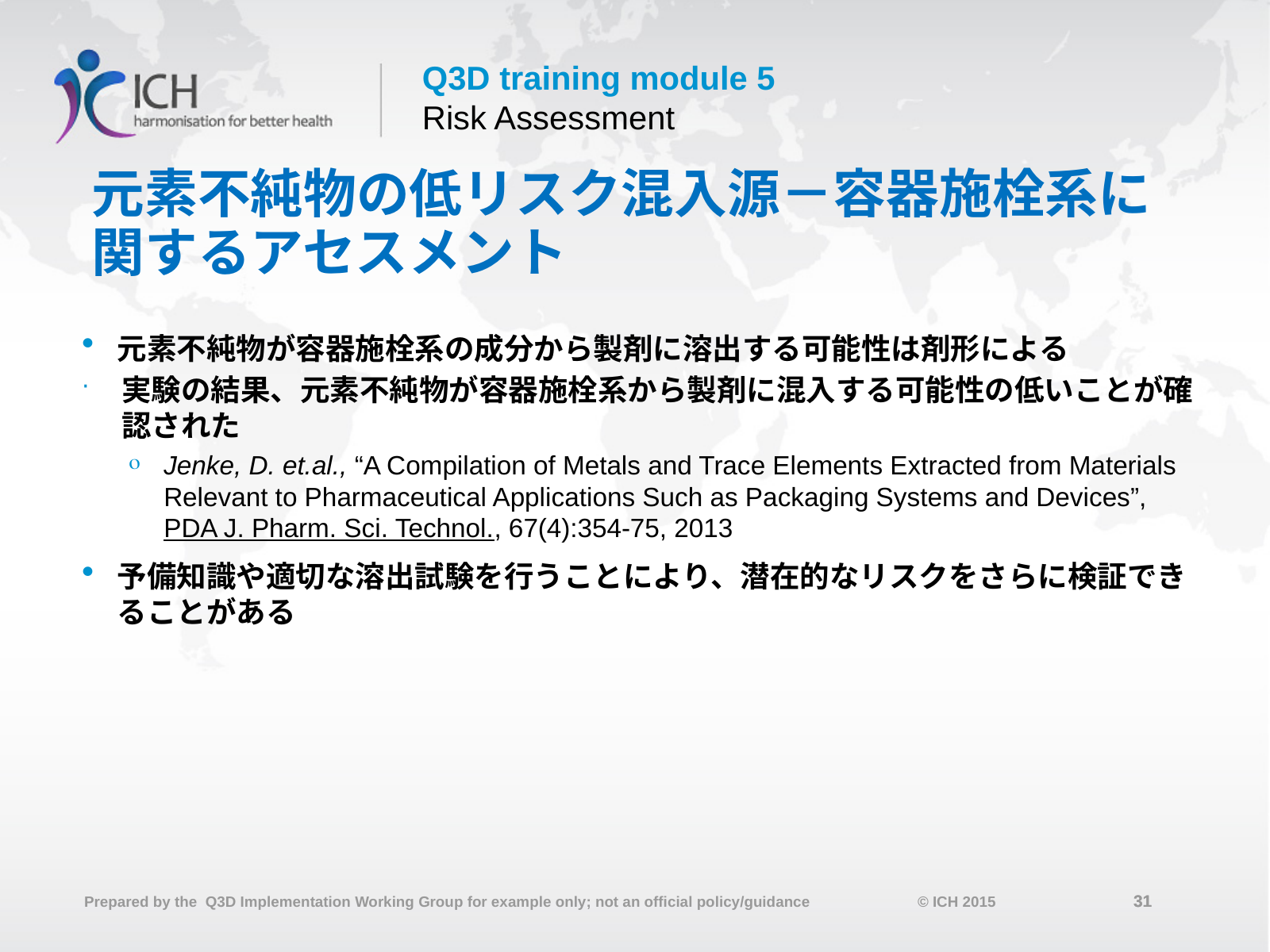

# 元素不純物の低リスク混入源－容器施栓系に 関するアセスメント
元素不純物が容器施栓系の成分から製剤に溶出する可能性は剤形による
実験の結果、元素不純物が容器施栓系から製剤に混入する可能性の低いことが確認された
Jenke, D. et.al., “A Compilation of Metals and Trace Elements Extracted from Materials Relevant to Pharmaceutical Applications Such as Packaging Systems and Devices”,  PDA J. Pharm. Sci. Technol., 67(4):354-75, 2013
予備知識や適切な溶出試験を行うことにより、潜在的なリスクをさらに検証できることがある